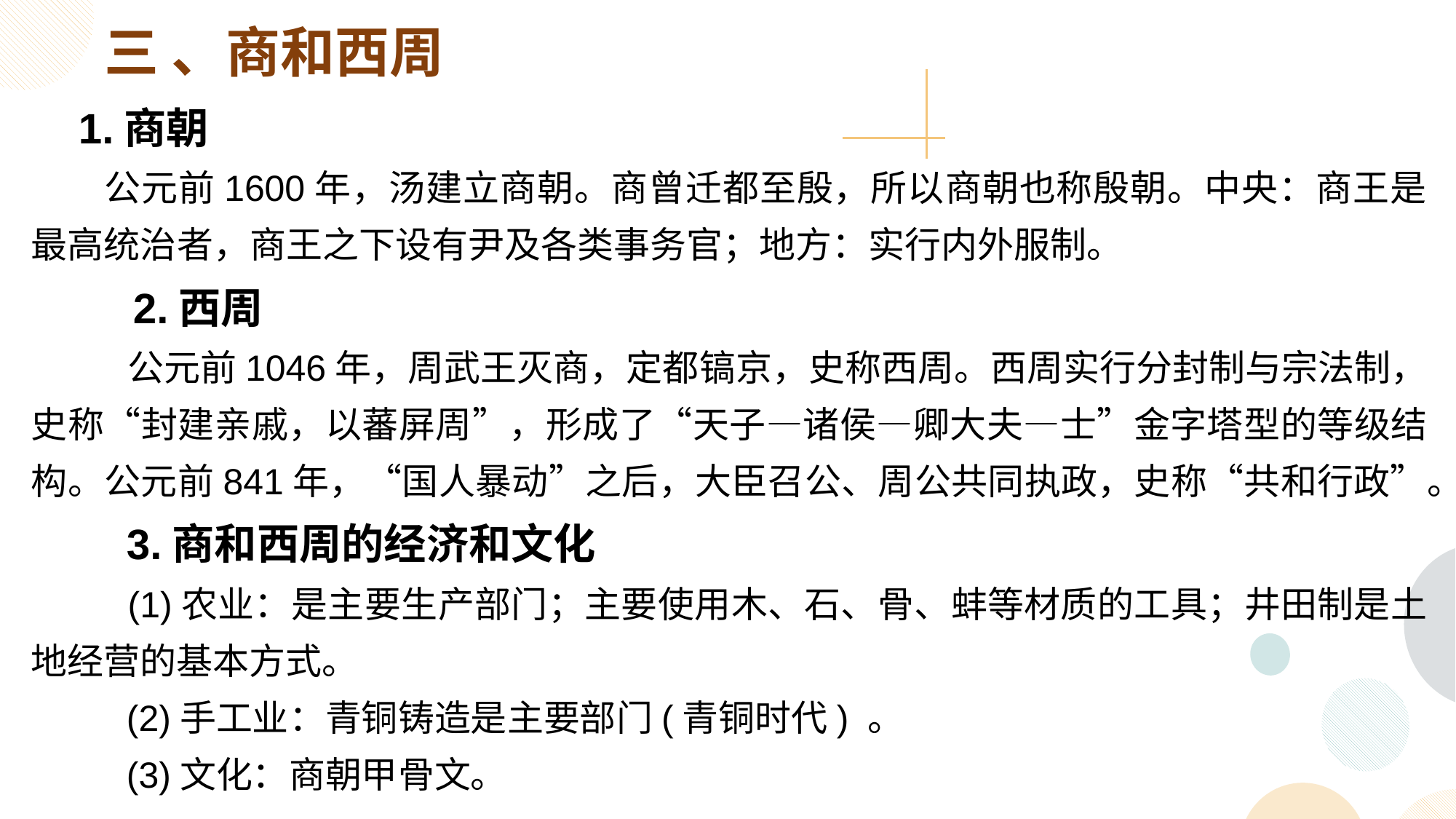

三 、商和西周
    1.商朝
 公元前1600年，汤建立商朝。商曾迁都至殷，所以商朝也称殷朝。中央：商王是最高统治者，商王之下设有尹及各类事务官；地方：实行内外服制。
    2.西周
    公元前1046年，周武王灭商，定都镐京，史称西周。西周实行分封制与宗法制，史称“封建亲戚，以蕃屏周”，形成了“天子—诸侯—卿大夫—士”金字塔型的等级结构。公元前841年，“国人暴动”之后，大臣召公、周公共同执政，史称“共和行政”。
    3.商和西周的经济和文化
    (1)农业：是主要生产部门；主要使用木、石、骨、蚌等材质的工具；井田制是土地经营的基本方式。
    (2)手工业：青铜铸造是主要部门(青铜时代) 。
    (3)文化：商朝甲骨文。